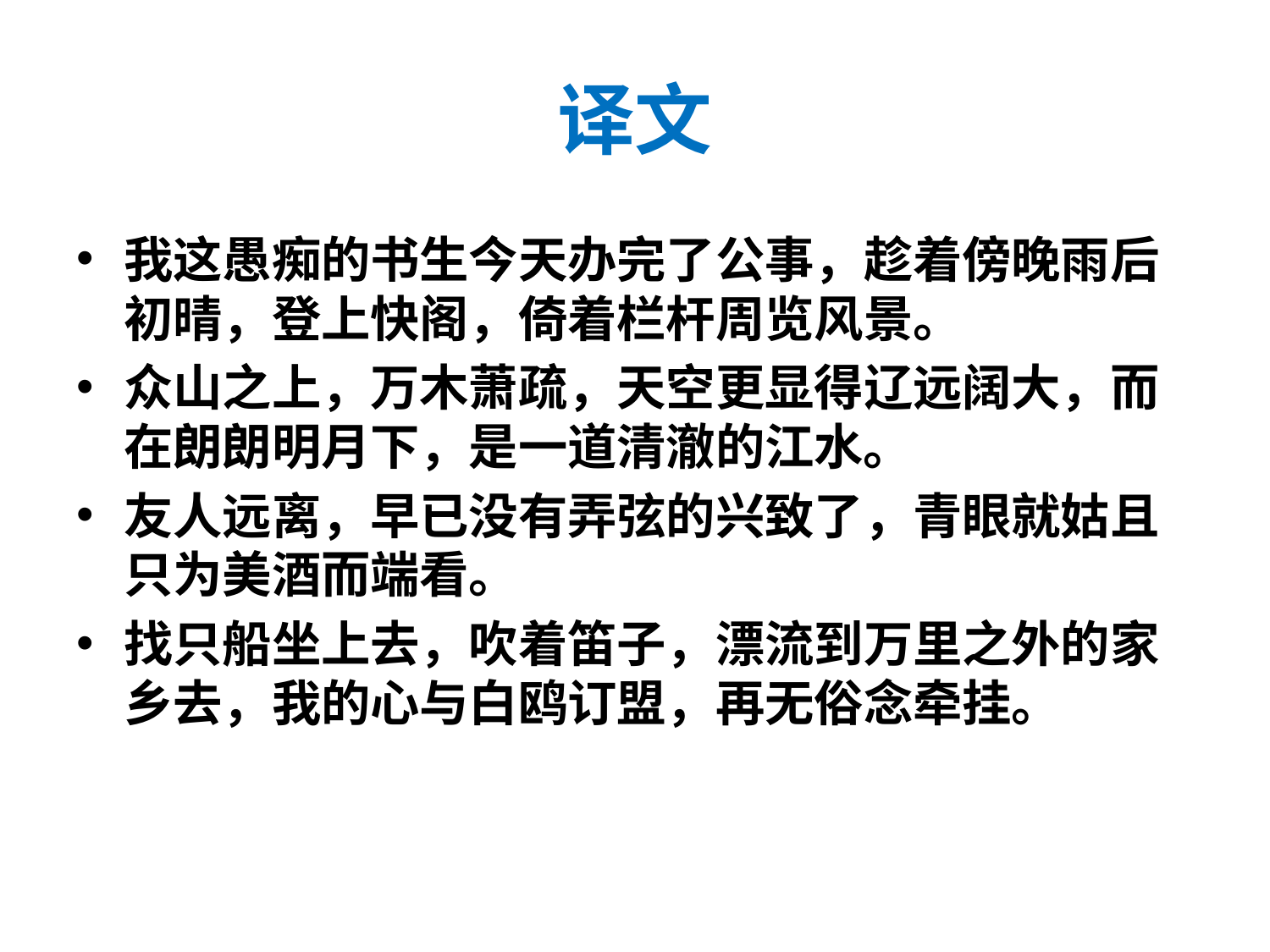

# 译文
我这愚痴的书生今天办完了公事，趁着傍晚雨后初晴，登上快阁，倚着栏杆周览风景。
众山之上，万木萧疏，天空更显得辽远阔大，而在朗朗明月下，是一道清澈的江水。
友人远离，早已没有弄弦的兴致了，青眼就姑且只为美酒而端看。
找只船坐上去，吹着笛子，漂流到万里之外的家乡去，我的心与白鸥订盟，再无俗念牵挂。